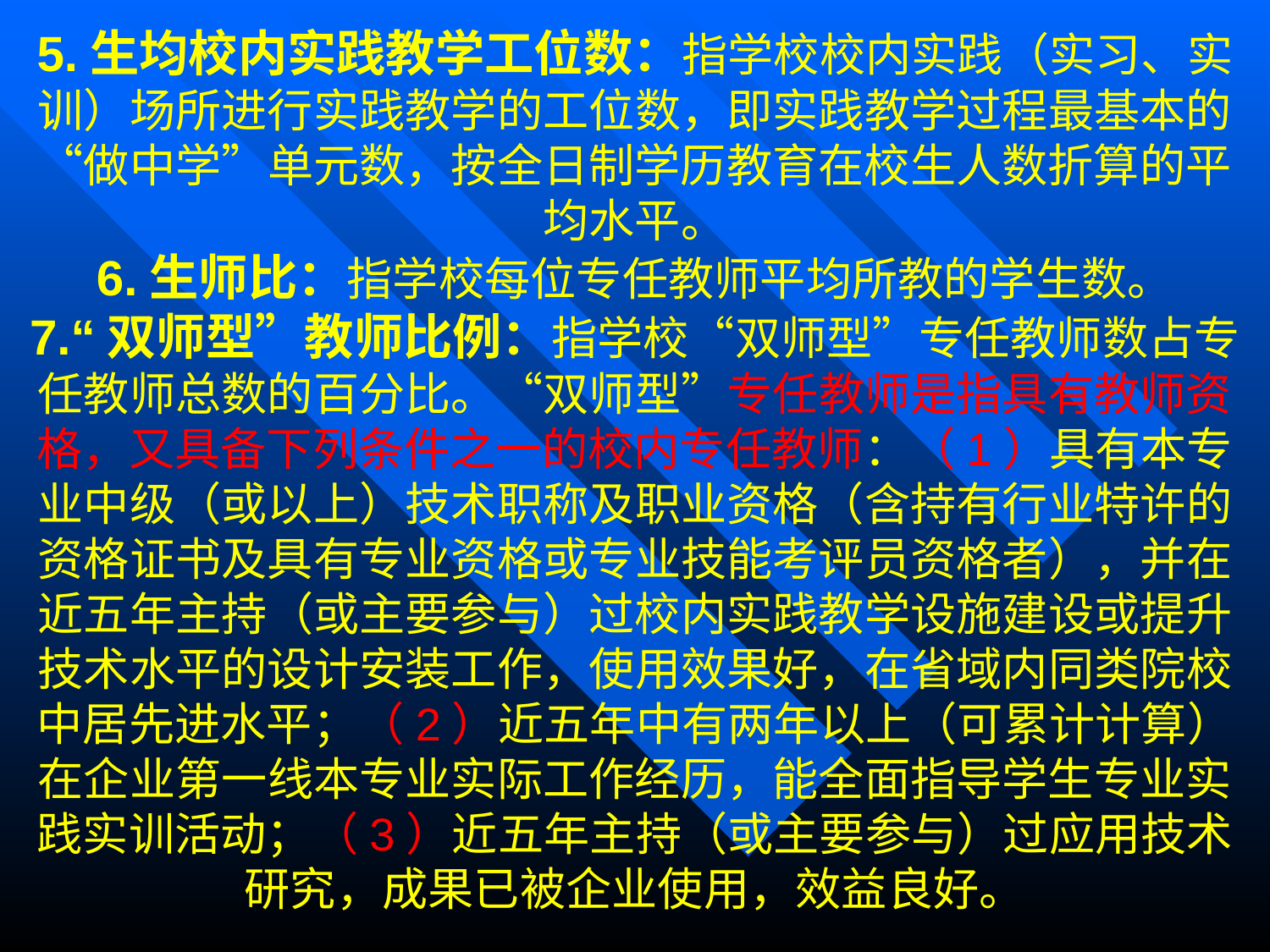

5.生均校内实践教学工位数：指学校校内实践（实习、实训）场所进行实践教学的工位数，即实践教学过程最基本的“做中学”单元数，按全日制学历教育在校生人数折算的平均水平。
6.生师比：指学校每位专任教师平均所教的学生数。
7.“双师型”教师比例：指学校“双师型”专任教师数占专任教师总数的百分比。“双师型”专任教师是指具有教师资格，又具备下列条件之一的校内专任教师：（1）具有本专业中级（或以上）技术职称及职业资格（含持有行业特许的资格证书及具有专业资格或专业技能考评员资格者），并在近五年主持（或主要参与）过校内实践教学设施建设或提升技术水平的设计安装工作，使用效果好，在省域内同类院校中居先进水平；（2）近五年中有两年以上（可累计计算）在企业第一线本专业实际工作经历，能全面指导学生专业实践实训活动；（3）近五年主持（或主要参与）过应用技术研究，成果已被企业使用，效益良好。